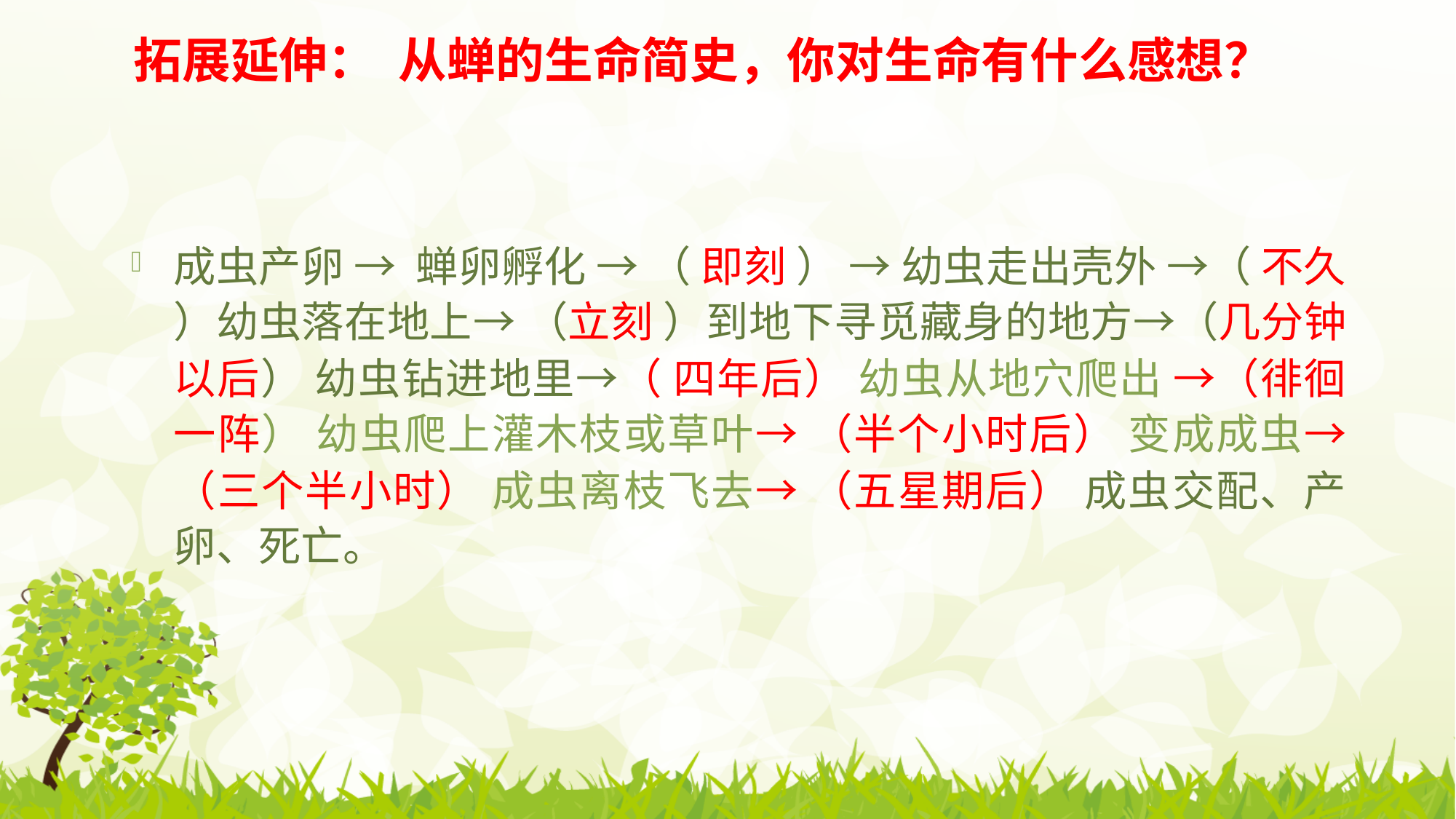

# 拓展延伸：  从蝉的生命简史，你对生命有什么感想？

成虫产卵 →  蝉卵孵化 → （ 即刻 ） → 幼虫走出壳外 →（ 不久 ）幼虫落在地上→ （立刻 ）到地下寻觅藏身的地方→（几分钟以后） 幼虫钻进地里→（ 四年后） 幼虫从地穴爬出 →（徘徊一阵） 幼虫爬上灌木枝或草叶→ （半个小时后） 变成成虫→（三个半小时） 成虫离枝飞去→ （五星期后） 成虫交配、产卵、死亡。